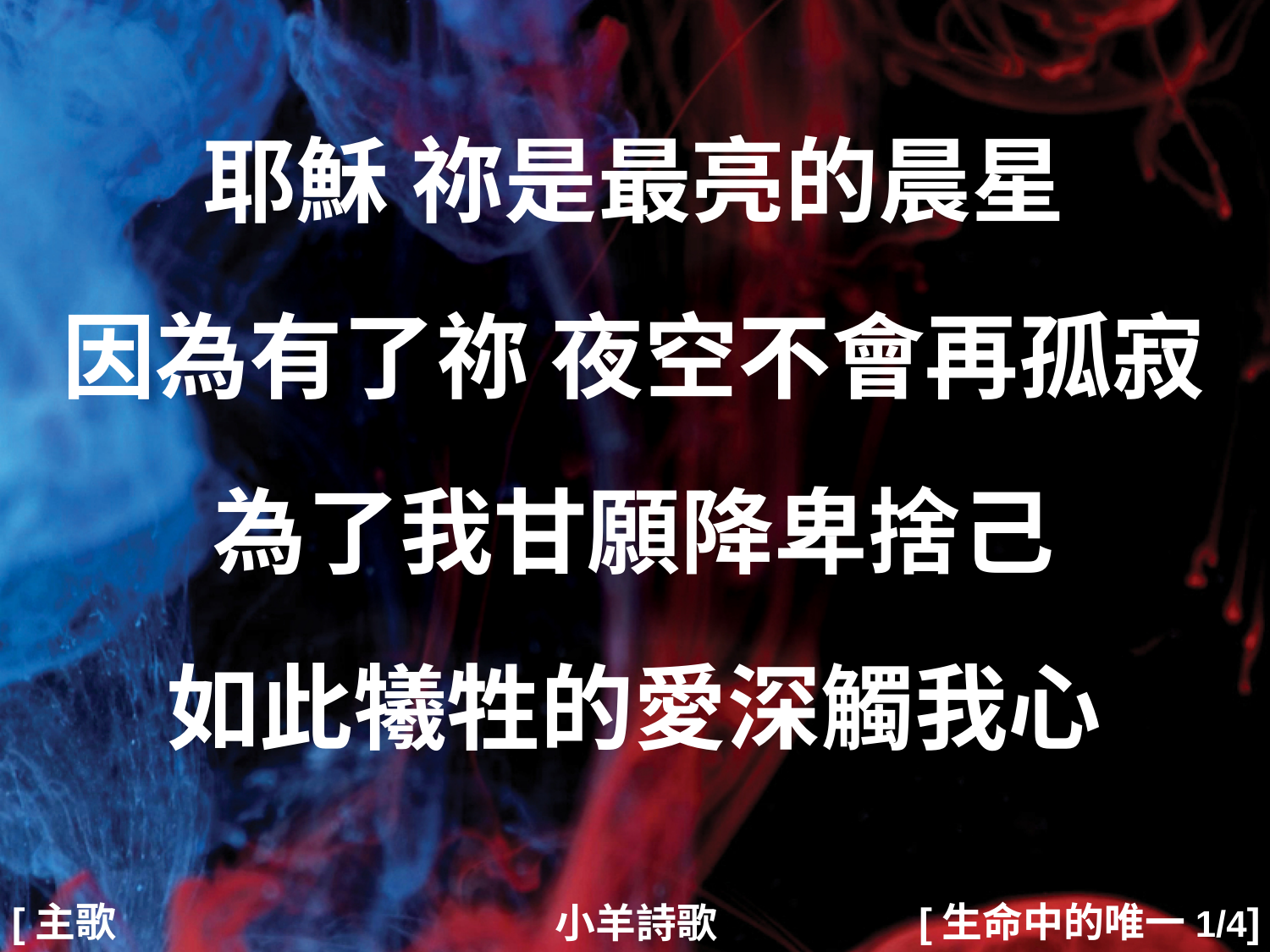

耶穌 祢是最亮的晨星

因為有了祢 夜空不會再孤寂

為了我甘願降卑捨己

如此犧牲的愛深觸我心

#

[生命中的唯一1/4]
[主歌1]
小羊詩歌